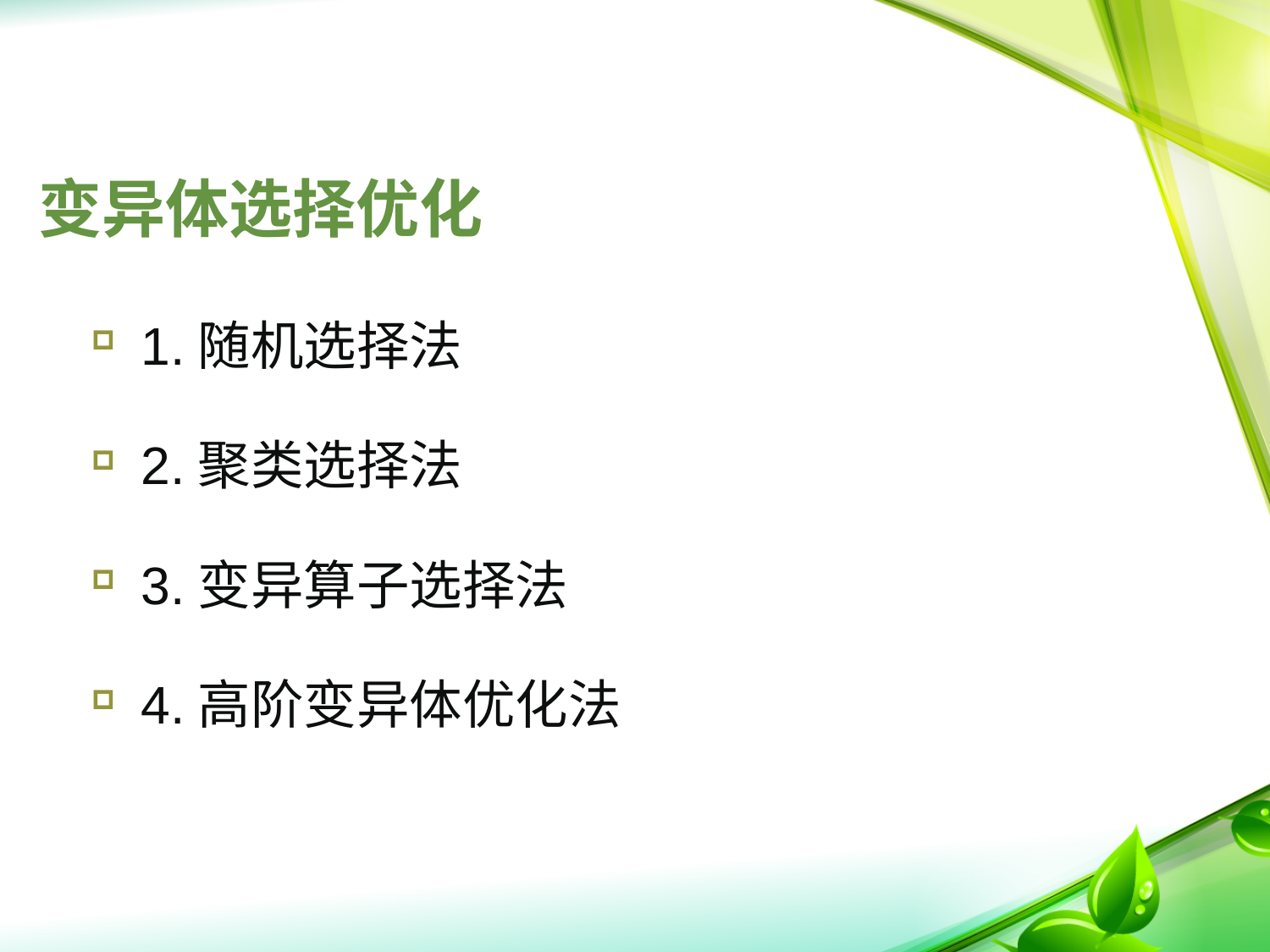

# 变异体选择优化
1.随机选择法
2.聚类选择法
3.变异算子选择法
4.高阶变异体优化法